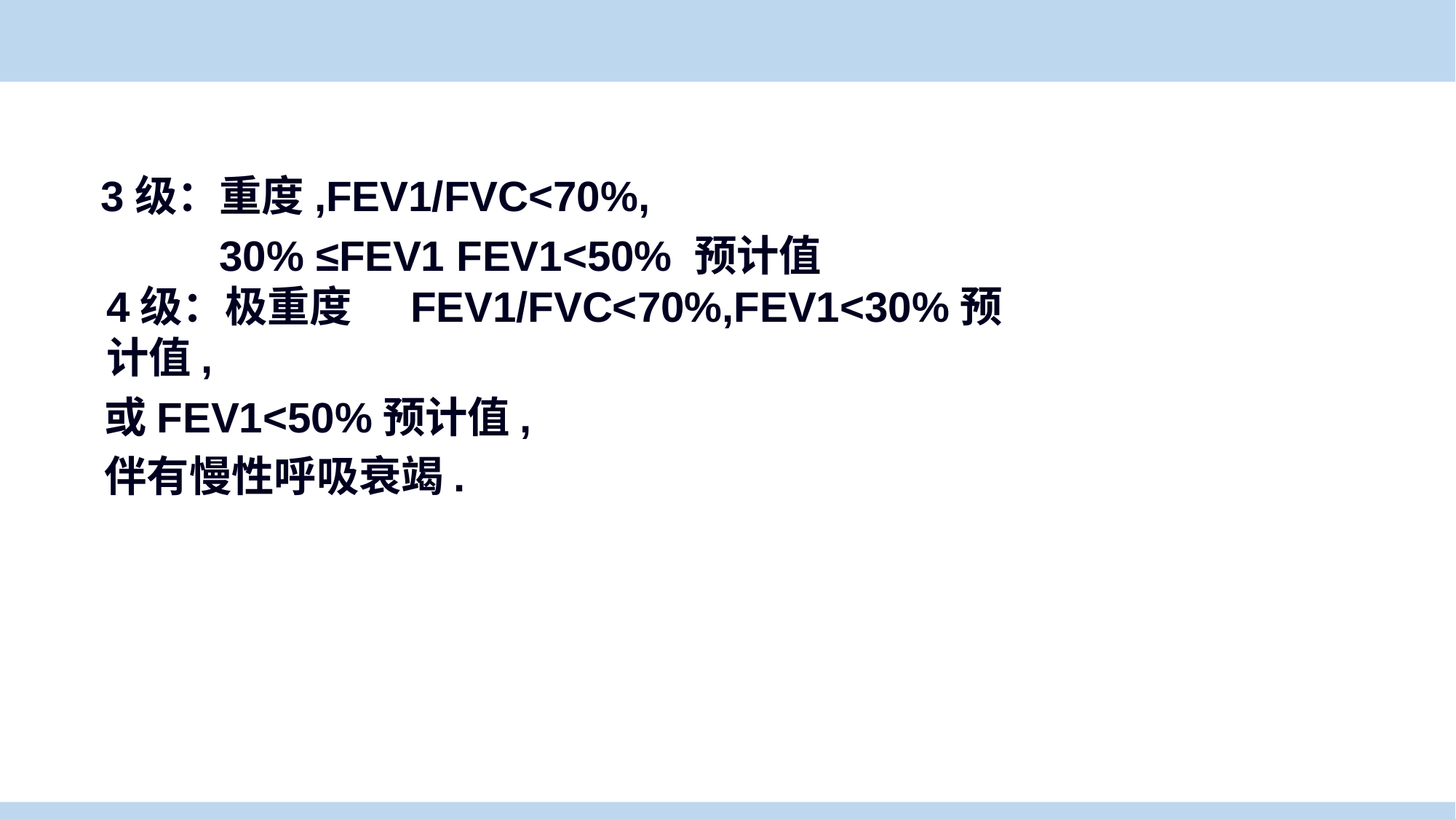

3级：重度,FEV1/FVC<70%,
             30% ≤FEV1 FEV1<50% 预计值
4级：极重度     FEV1/FVC<70%,FEV1<30%预计值,
   或FEV1<50%预计值,
   伴有慢性呼吸衰竭.